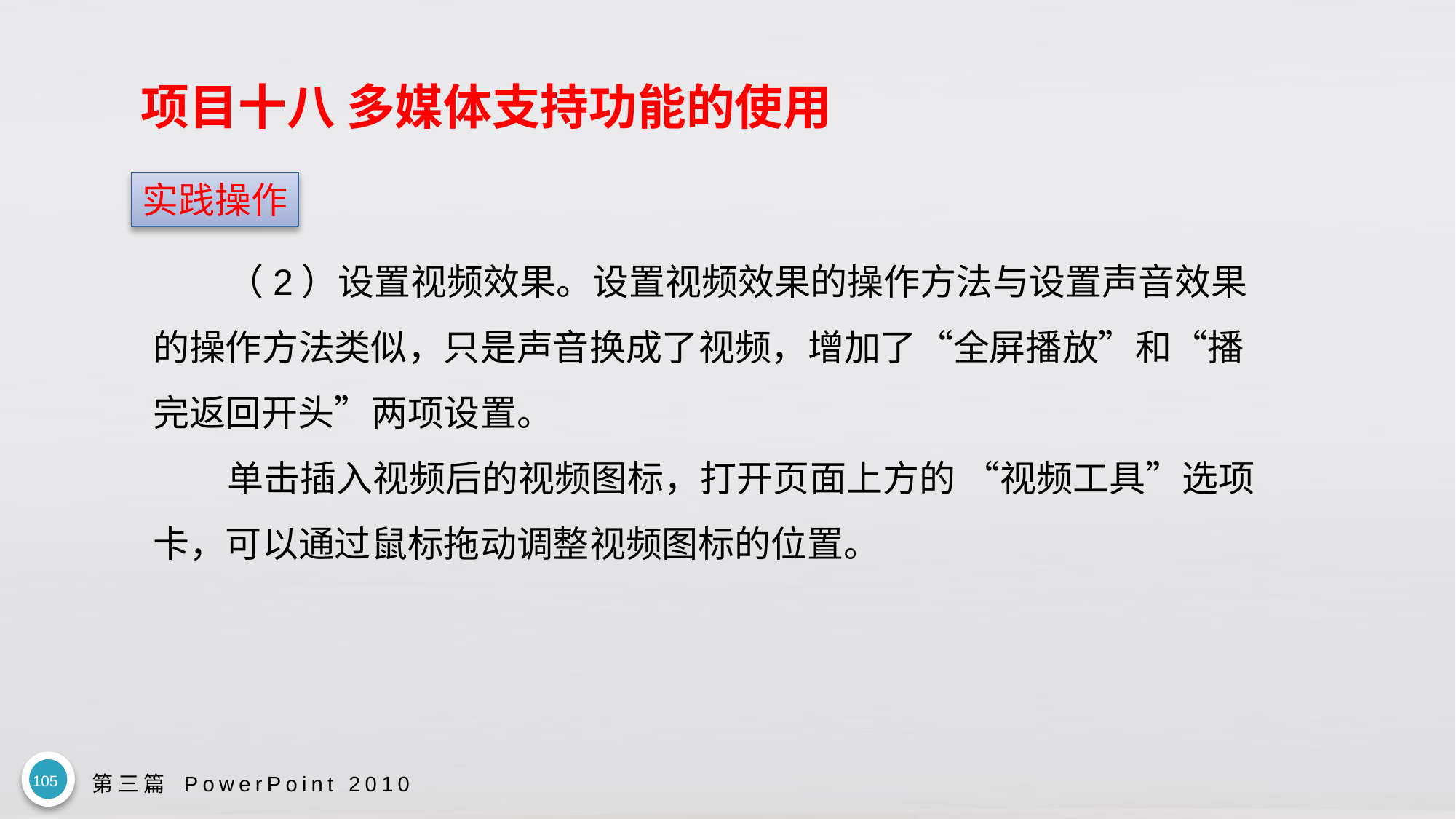

# 项目十八 多媒体支持功能的使用
实践操作
（2）设置视频效果。设置视频效果的操作方法与设置声音效果的操作方法类似，只是声音换成了视频，增加了“全屏播放”和“播完返回开头”两项设置。
单击插入视频后的视频图标，打开页面上方的 “视频工具”选项卡，可以通过鼠标拖动调整视频图标的位置。
105